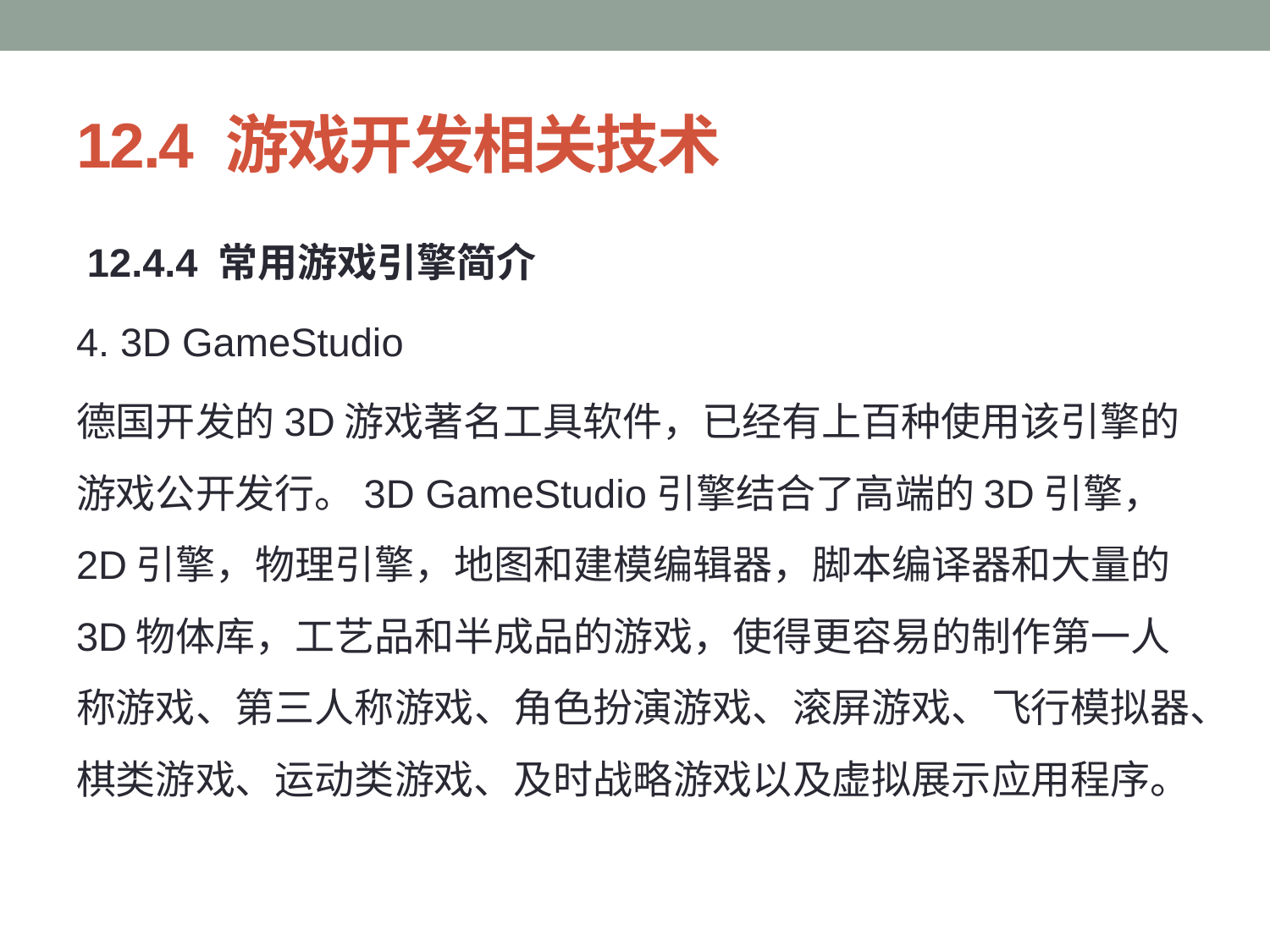

# 12.4 游戏开发相关技术
 12.4.4 常用游戏引擎简介
4. 3D GameStudio
德国开发的3D游戏著名工具软件，已经有上百种使用该引擎的游戏公开发行。3D GameStudio引擎结合了高端的3D引擎，2D引擎，物理引擎，地图和建模编辑器，脚本编译器和大量的3D物体库，工艺品和半成品的游戏，使得更容易的制作第一人称游戏、第三人称游戏、角色扮演游戏、滚屏游戏、飞行模拟器、棋类游戏、运动类游戏、及时战略游戏以及虚拟展示应用程序。